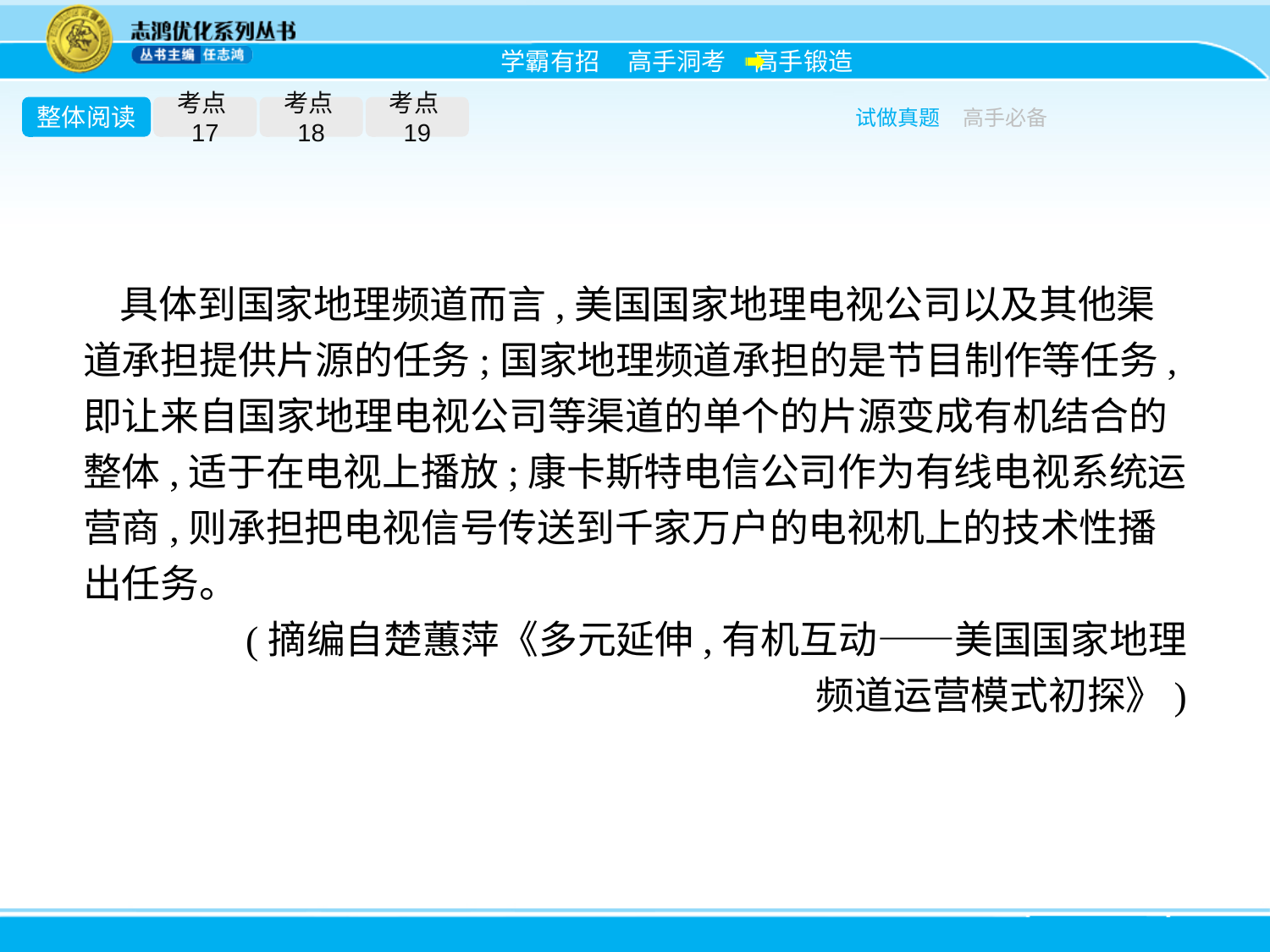

整体阅读
考点17
考点18
考点19
试做真题
高手必备
具体到国家地理频道而言,美国国家地理电视公司以及其他渠道承担提供片源的任务;国家地理频道承担的是节目制作等任务,即让来自国家地理电视公司等渠道的单个的片源变成有机结合的整体,适于在电视上播放;康卡斯特电信公司作为有线电视系统运营商,则承担把电视信号传送到千家万户的电视机上的技术性播出任务。
(摘编自楚蕙萍《多元延伸,有机互动——美国国家地理
频道运营模式初探》)